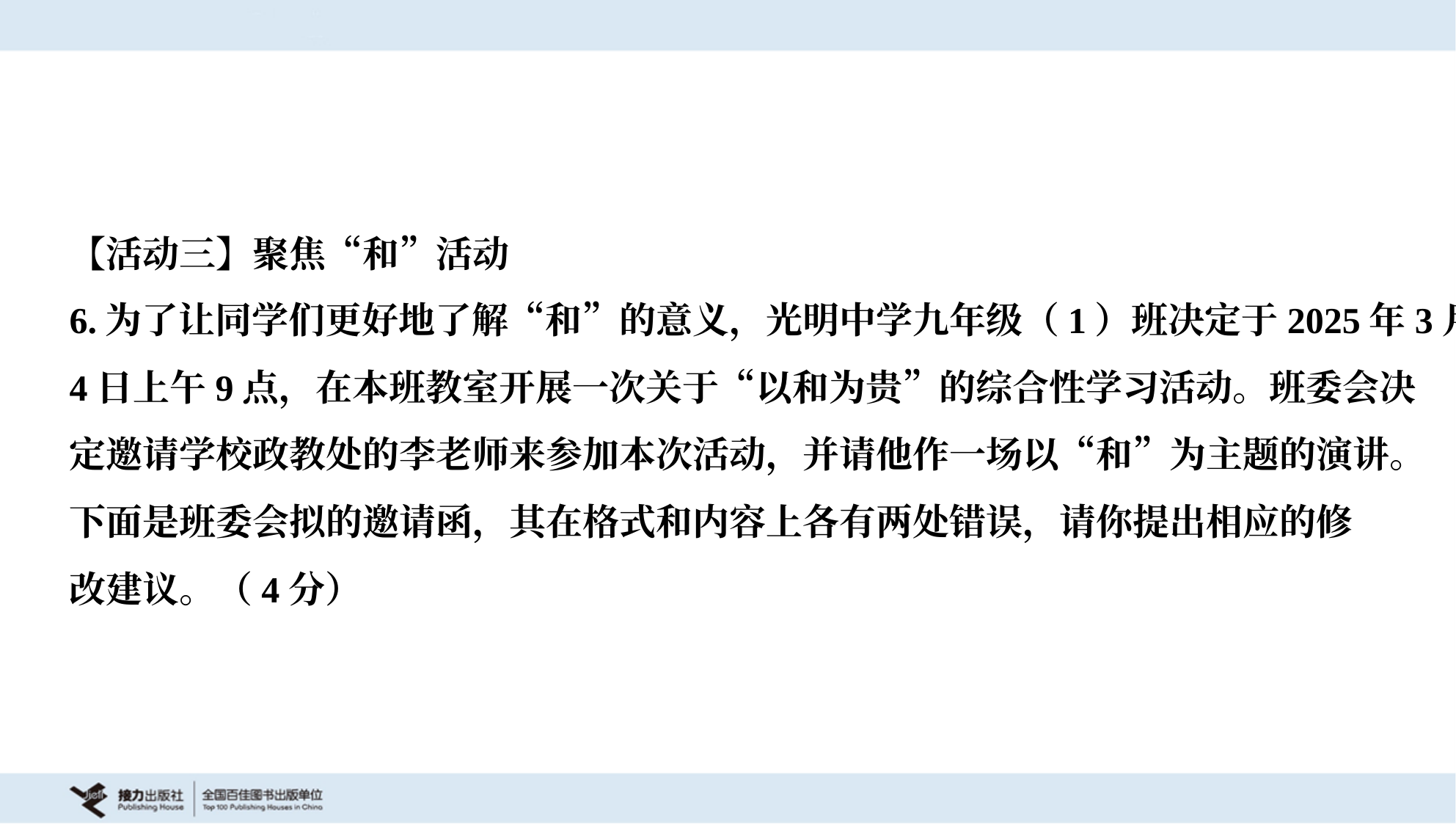

【活动三】聚焦“和”活动
6.为了让同学们更好地了解“和”的意义，光明中学九年级（1）班决定于2025年3月
4日上午9点，在本班教室开展一次关于“以和为贵”的综合性学习活动。班委会决
定邀请学校政教处的李老师来参加本次活动，并请他作一场以“和”为主题的演讲。
下面是班委会拟的邀请函，其在格式和内容上各有两处错误，请你提出相应的修
改建议。（4分）